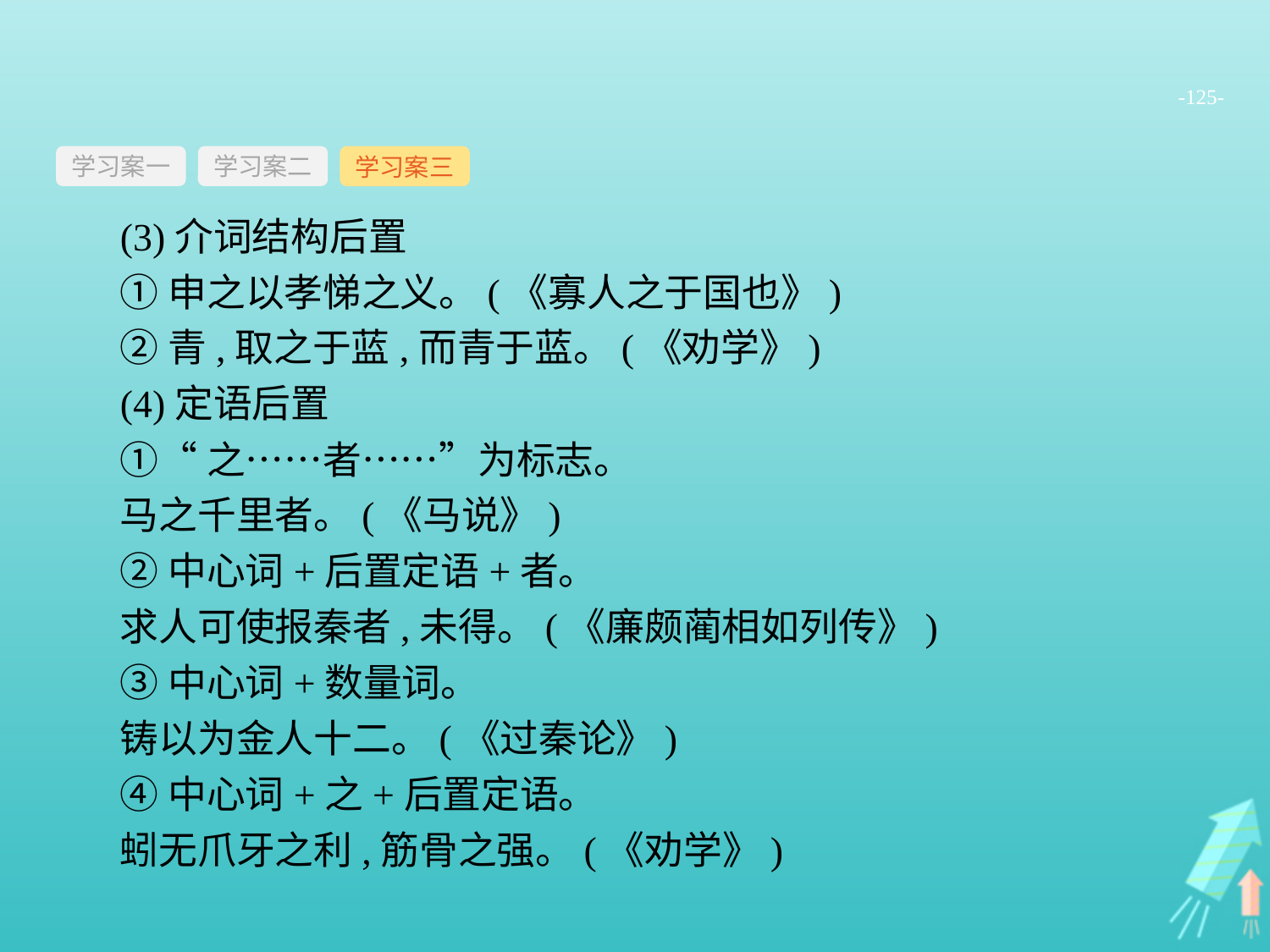

-125-
学习案一
学习案三
学习案二
(3)介词结构后置
①申之以孝悌之义。(《寡人之于国也》)
②青,取之于蓝,而青于蓝。(《劝学》)
(4)定语后置
①“之……者……”为标志。
马之千里者。(《马说》)
②中心词+后置定语+者。
求人可使报秦者,未得。(《廉颇蔺相如列传》)
③中心词+数量词。
铸以为金人十二。(《过秦论》)
④中心词+之+后置定语。
蚓无爪牙之利,筋骨之强。(《劝学》)